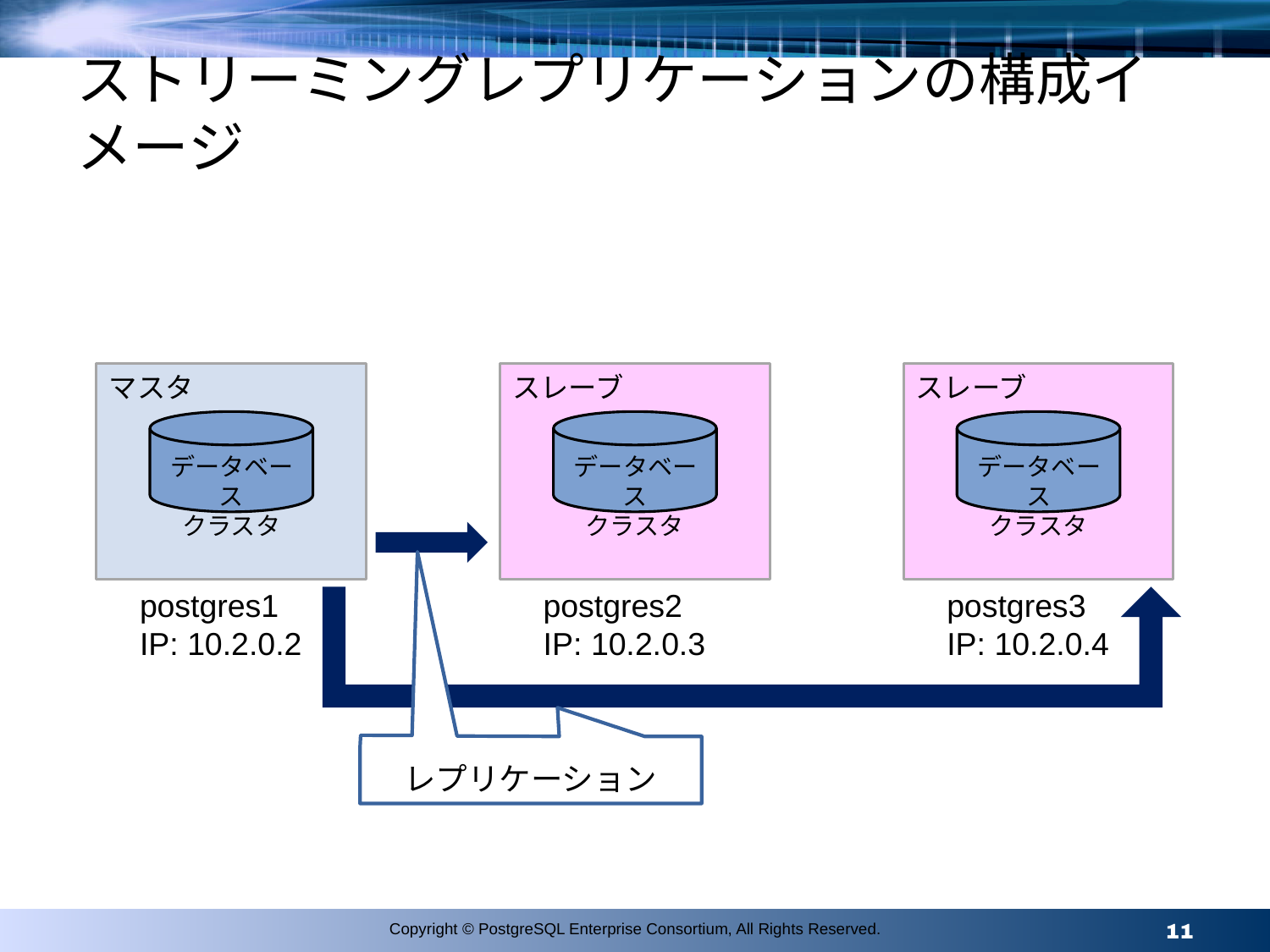

# ストリーミングレプリケーションの構成イメージ
マスタ
スレーブ
スレーブ
データベース
クラスタ
データベース
クラスタ
データベース
クラスタ

レプリケーション
postgres1
IP: 10.2.0.2
postgres2
IP: 10.2.0.3
postgres3
IP: 10.2.0.4

11